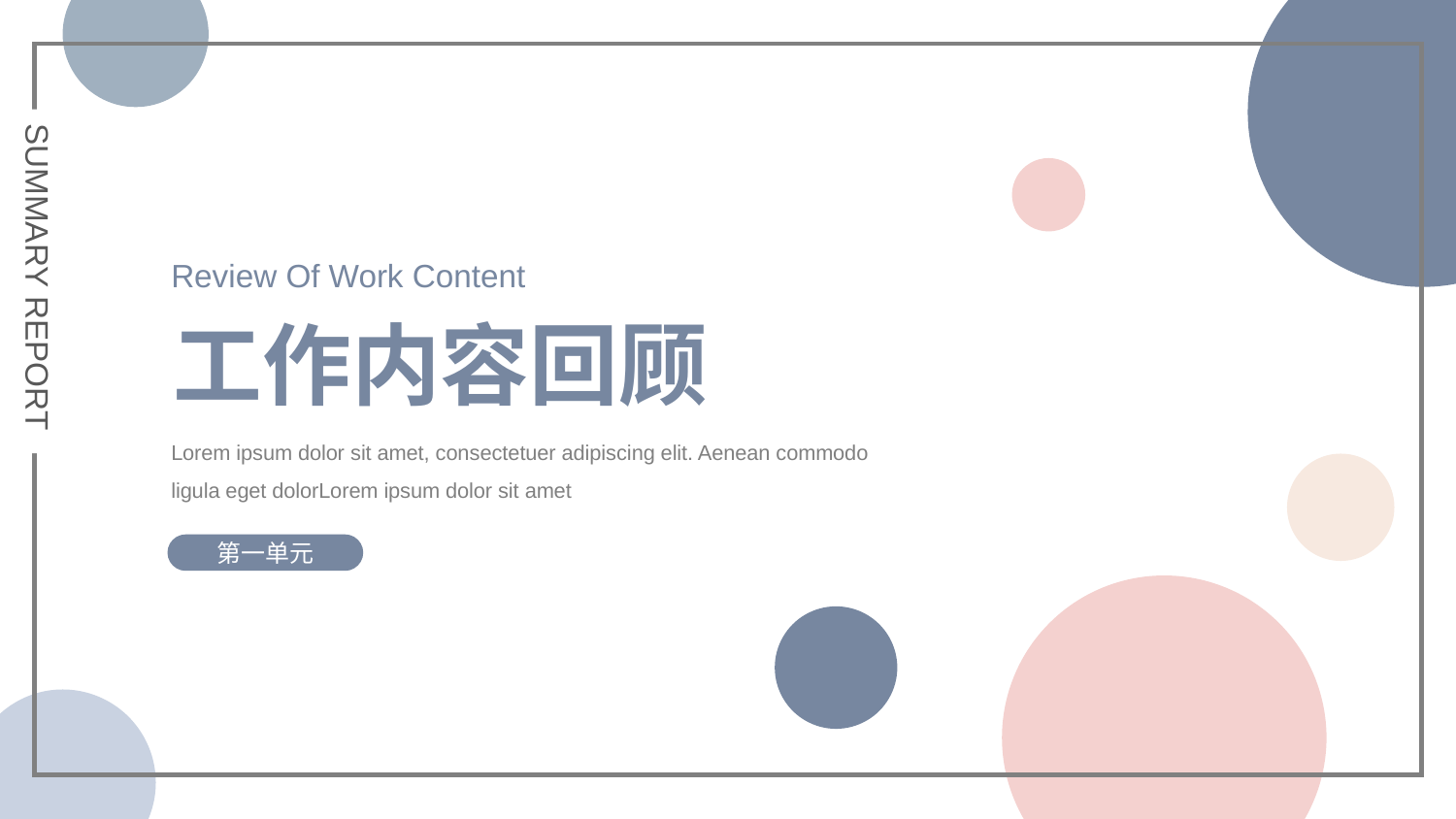

Review Of Work Content
SUMMARY REPORT
工作内容回顾

Lorem ipsum dolor sit amet, consectetuer adipiscing elit. Aenean commodo ligula eget dolorLorem ipsum dolor sit amet

第一单元